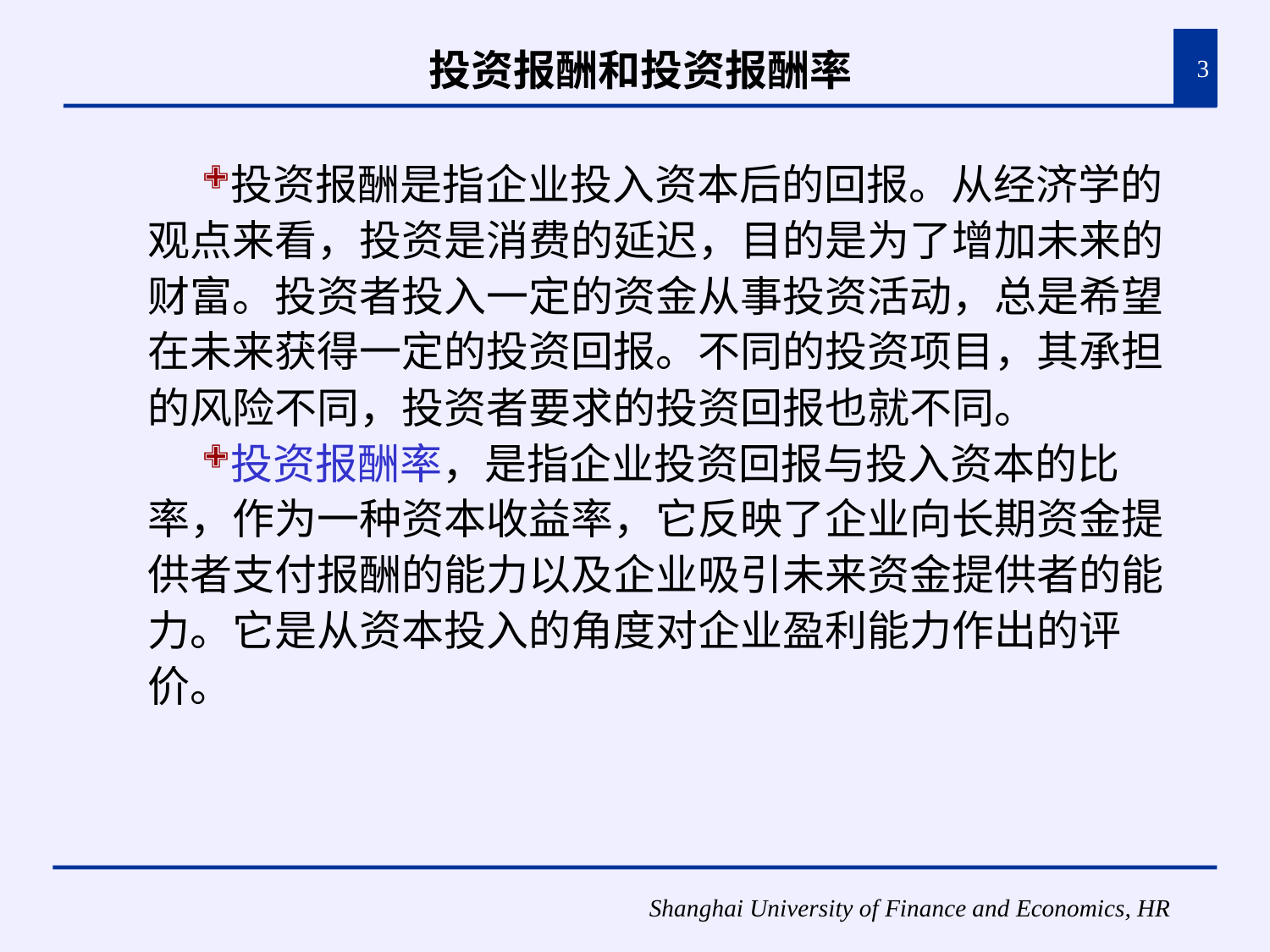

# 投资报酬和投资报酬率
3
投资报酬是指企业投入资本后的回报。从经济学的观点来看，投资是消费的延迟，目的是为了增加未来的财富。投资者投入一定的资金从事投资活动，总是希望在未来获得一定的投资回报。不同的投资项目，其承担的风险不同，投资者要求的投资回报也就不同。
投资报酬率，是指企业投资回报与投入资本的比率，作为一种资本收益率，它反映了企业向长期资金提供者支付报酬的能力以及企业吸引未来资金提供者的能力。它是从资本投入的角度对企业盈利能力作出的评价。